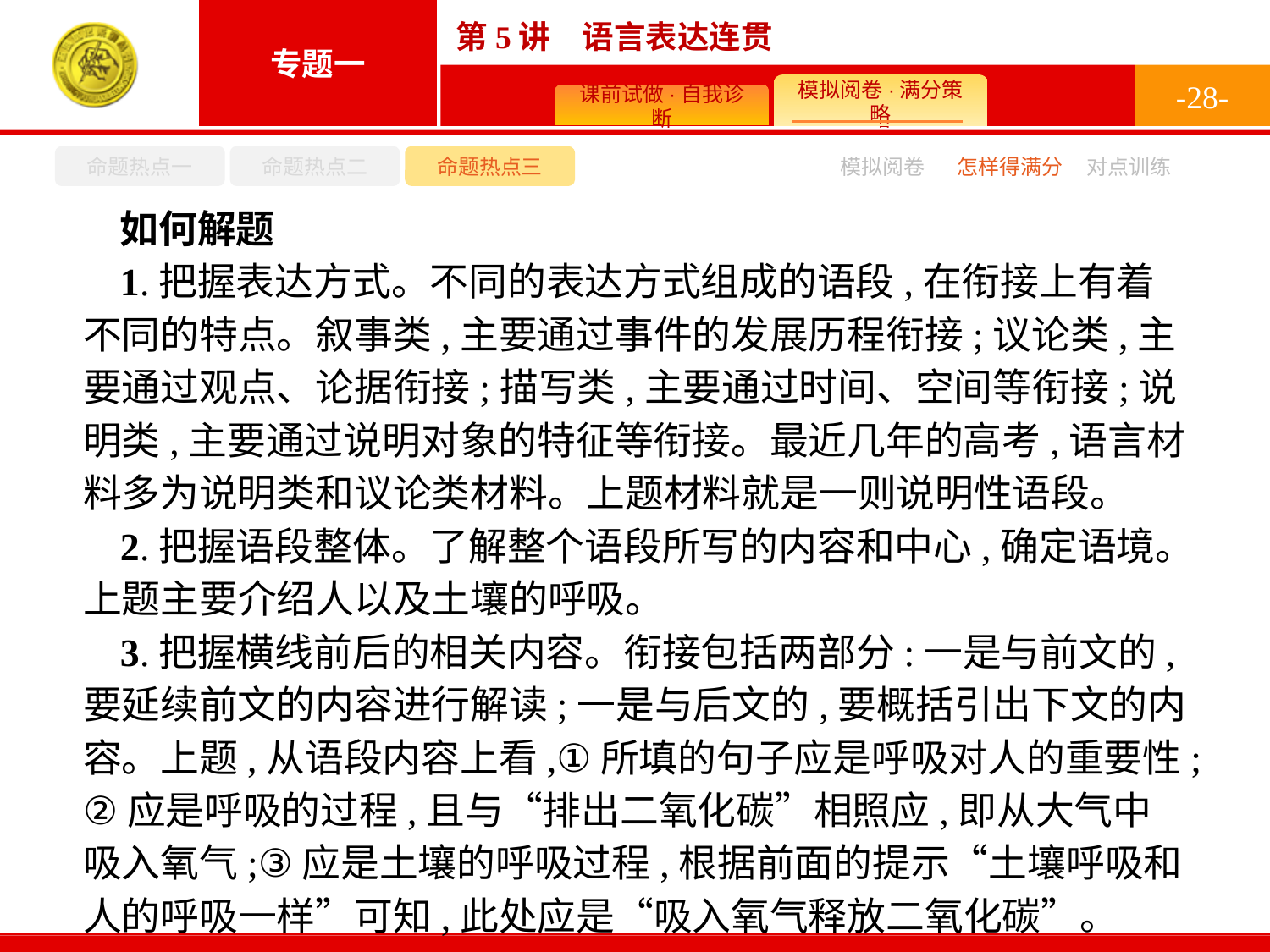

-28-
命题热点一
命题热点二
命题热点三
模拟阅卷
怎样得满分
对点训练
如何解题
1.把握表达方式。不同的表达方式组成的语段,在衔接上有着不同的特点。叙事类,主要通过事件的发展历程衔接;议论类,主要通过观点、论据衔接;描写类,主要通过时间、空间等衔接;说明类,主要通过说明对象的特征等衔接。最近几年的高考,语言材料多为说明类和议论类材料。上题材料就是一则说明性语段。
2.把握语段整体。了解整个语段所写的内容和中心,确定语境。上题主要介绍人以及土壤的呼吸。
3.把握横线前后的相关内容。衔接包括两部分:一是与前文的,要延续前文的内容进行解读;一是与后文的,要概括引出下文的内容。上题,从语段内容上看,①所填的句子应是呼吸对人的重要性;②应是呼吸的过程,且与“排出二氧化碳”相照应,即从大气中吸入氧气;③应是土壤的呼吸过程,根据前面的提示“土壤呼吸和人的呼吸一样”可知,此处应是“吸入氧气释放二氧化碳”。